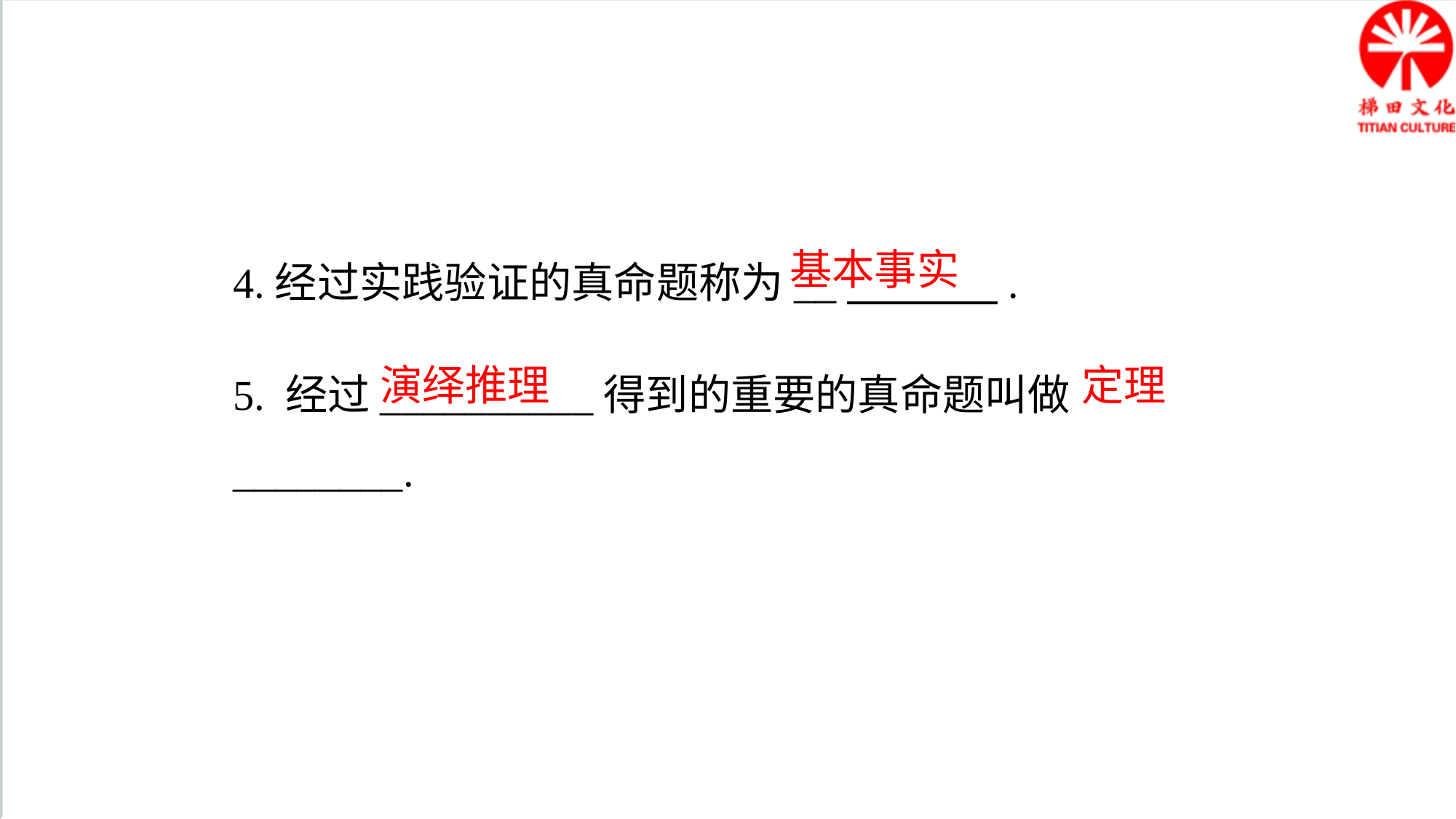

4.经过实践验证的真命题称为__　       　.
基本事实
5. 经过__________得到的重要的真命题叫做________.
演绎推理
定理